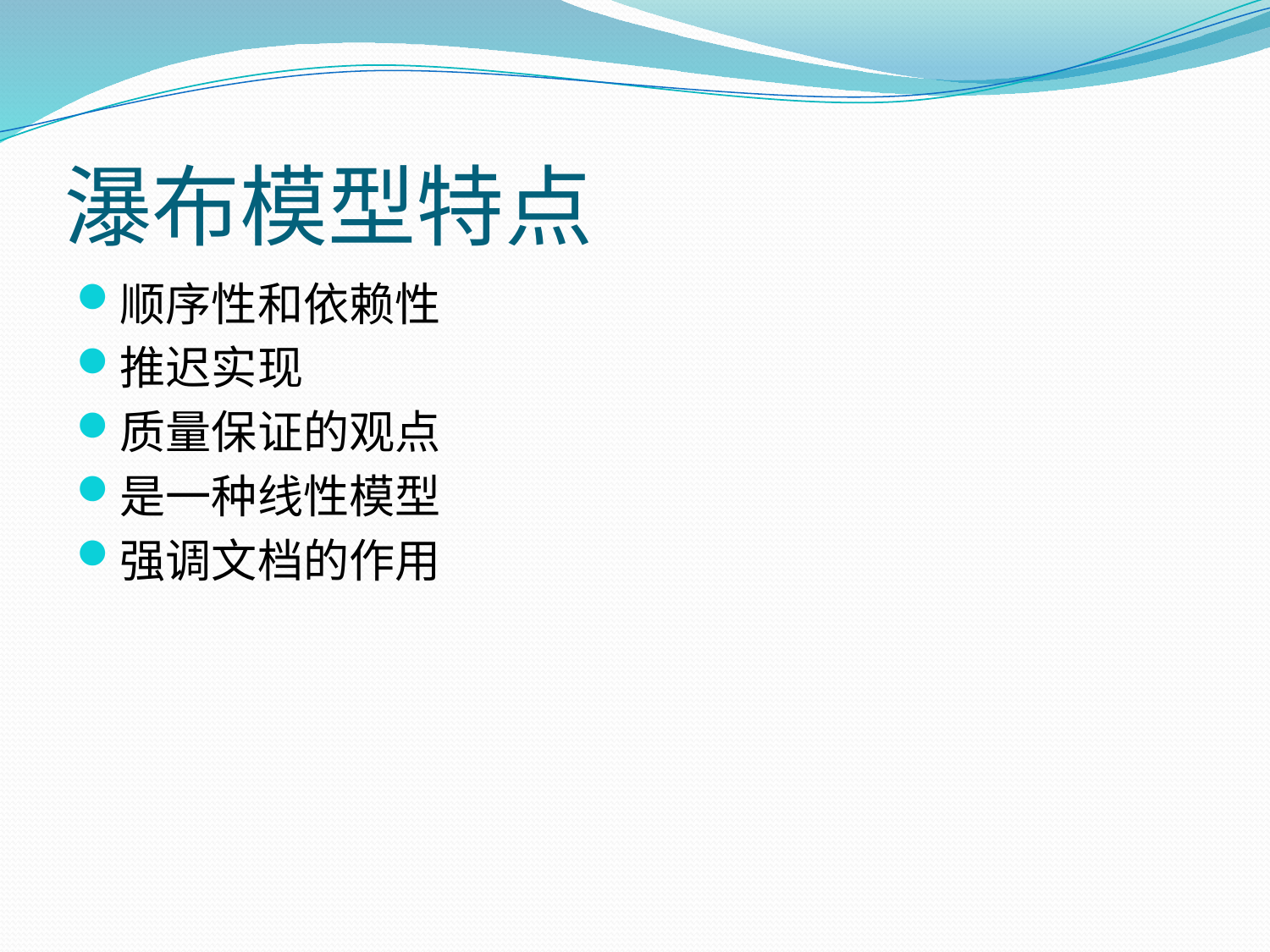

# 瀑布模型特点
顺序性和依赖性
推迟实现
质量保证的观点
是一种线性模型
强调文档的作用